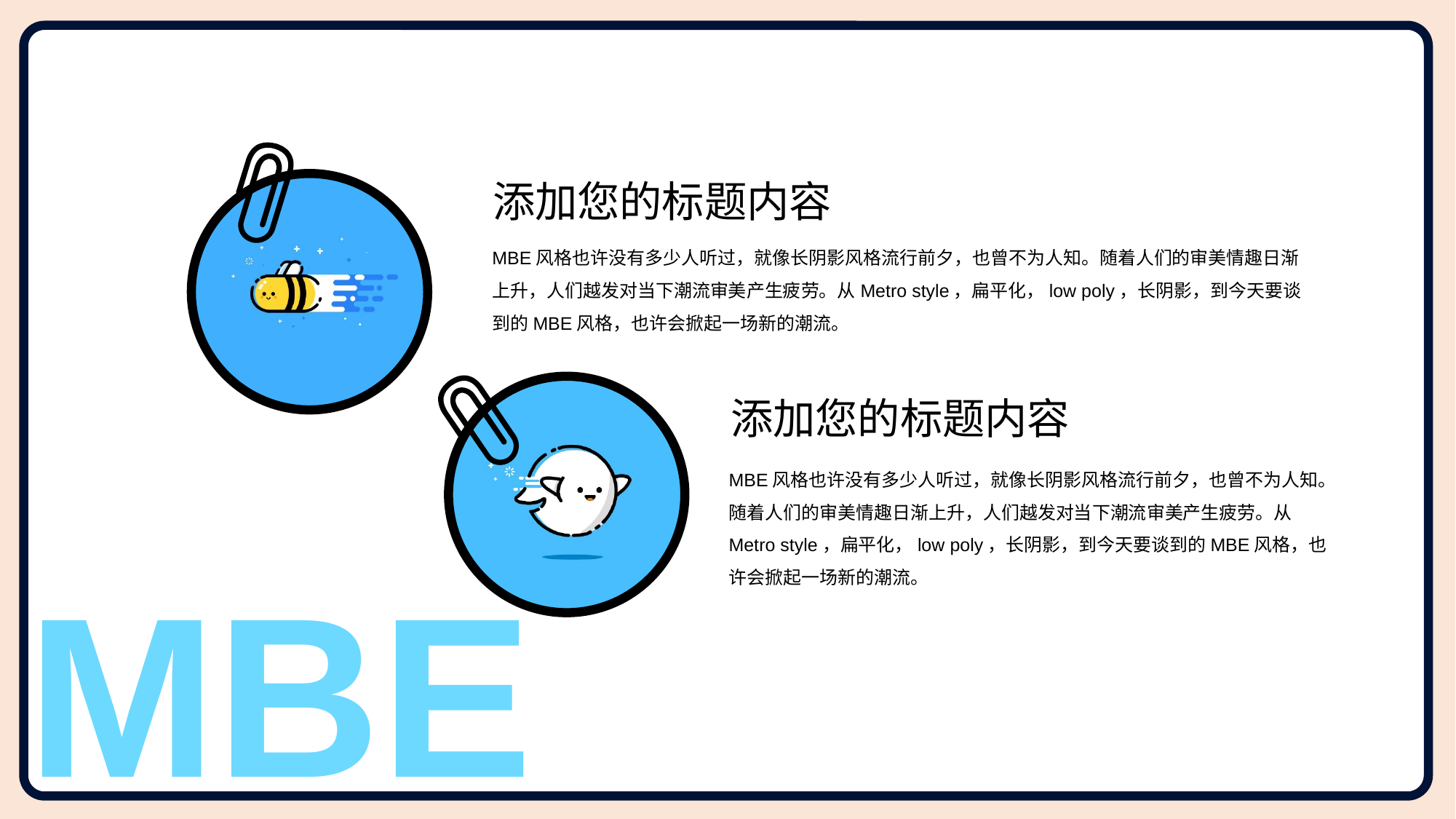

添加您的标题内容

MBE风格也许没有多少人听过，就像长阴影风格流行前夕，也曾不为人知。随着人们的审美情趣日渐上升，人们越发对当下潮流审美产生疲劳。从Metro style，扁平化，low poly，长阴影，到今天要谈到的MBE风格，也许会掀起一场新的潮流。

添加您的标题内容
MBE风格也许没有多少人听过，就像长阴影风格流行前夕，也曾不为人知。随着人们的审美情趣日渐上升，人们越发对当下潮流审美产生疲劳。从Metro style，扁平化，low poly，长阴影，到今天要谈到的MBE风格，也许会掀起一场新的潮流。
MBE
.